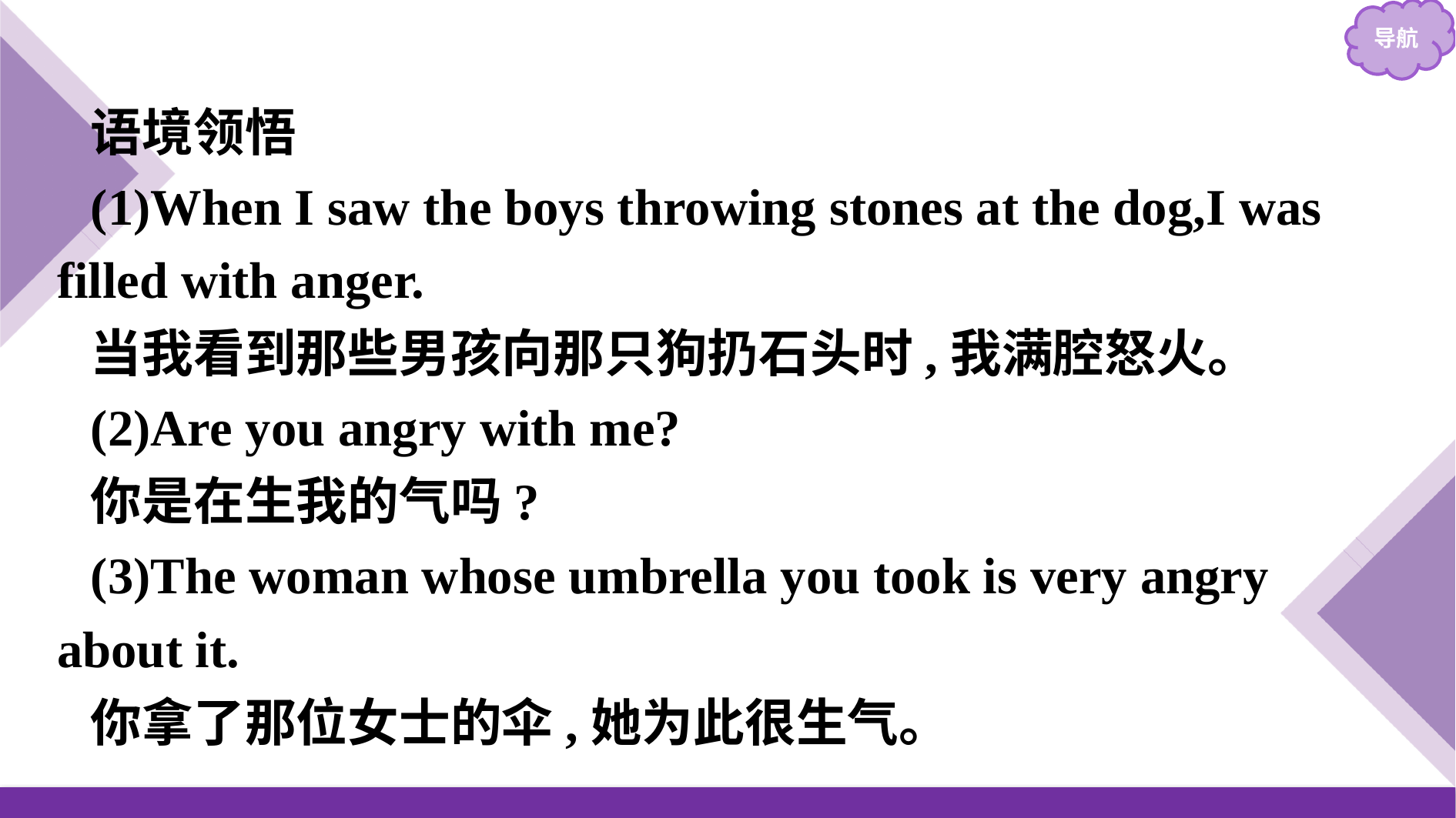

语境领悟
(1)When I saw the boys throwing stones at the dog,I was filled with anger.
当我看到那些男孩向那只狗扔石头时,我满腔怒火。
(2)Are you angry with me?
你是在生我的气吗?
(3)The woman whose umbrella you took is very angry about it.
你拿了那位女士的伞,她为此很生气。